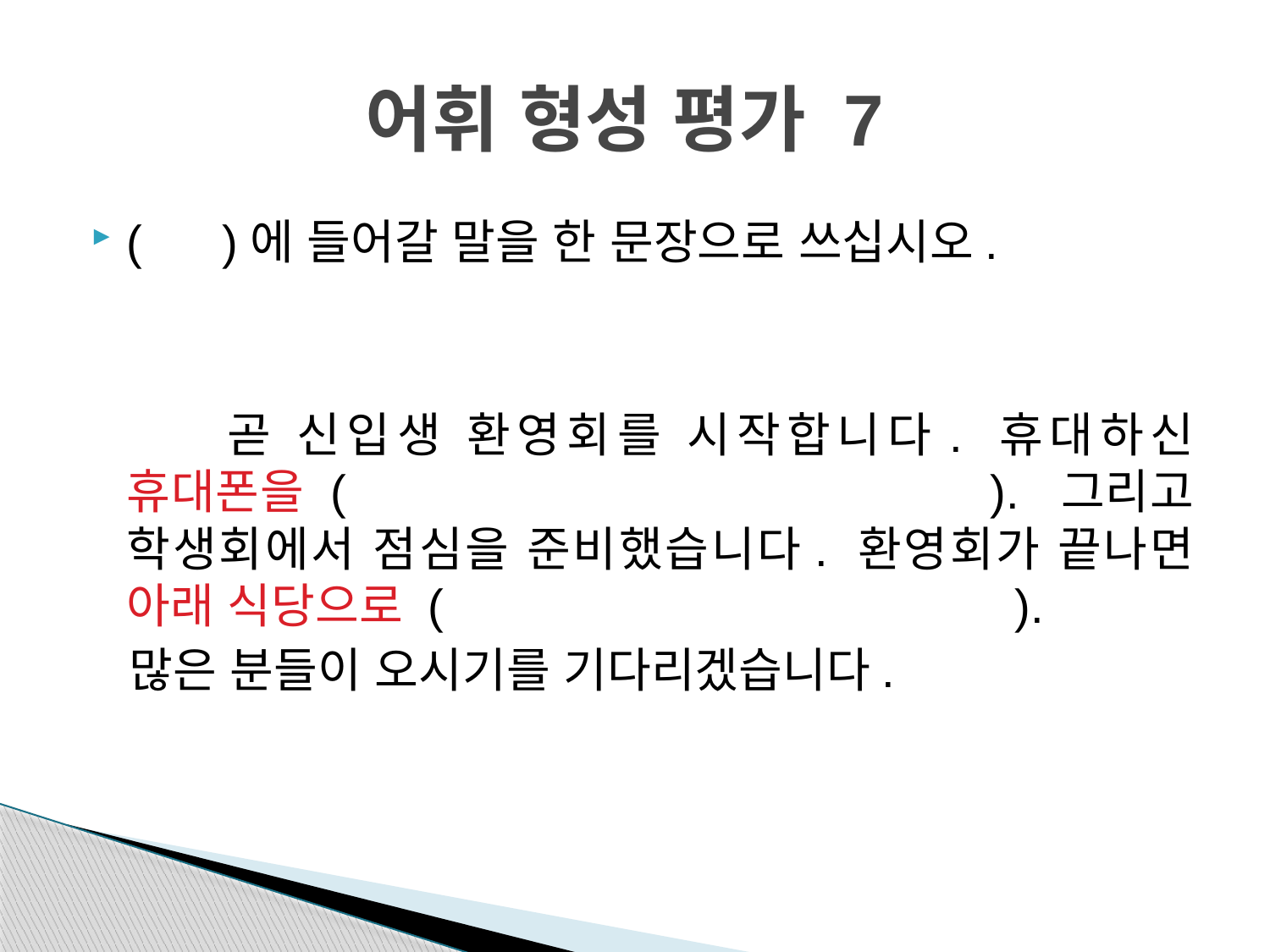

# 어휘 형성 평가 7
(      )에 들어갈 말을 한 문장으로 쓰십시오.

      곧 신입생 환영회를 시작합니다. 휴대하신 휴대폰을 (                                              ).  그리고 학생회에서 점심을 준비했습니다. 환영회가 끝나면 아래 식당으로 (                                           ).
  많은 분들이 오시기를 기다리겠습니다.